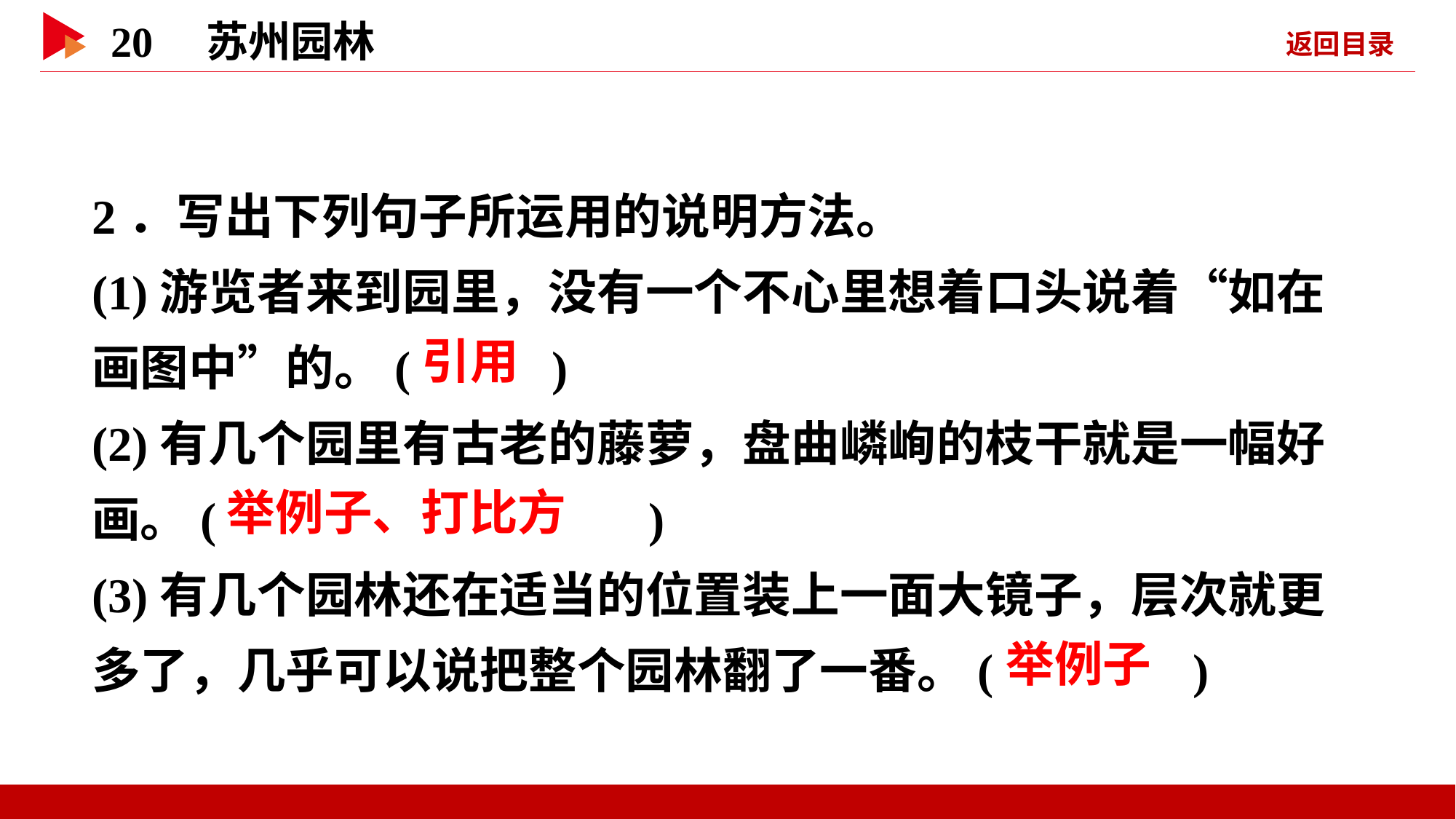

2．写出下列句子所运用的说明方法。
(1)游览者来到园里，没有一个不心里想着口头说着“如在画图中”的。(      )
(2)有几个园里有古老的藤萝，盘曲嶙峋的枝干就是一幅好画。(                )
(3)有几个园林还在适当的位置装上一面大镜子，层次就更多了，几乎可以说把整个园林翻了一番。(        )
 引用
 举例子、打比方
 举例子